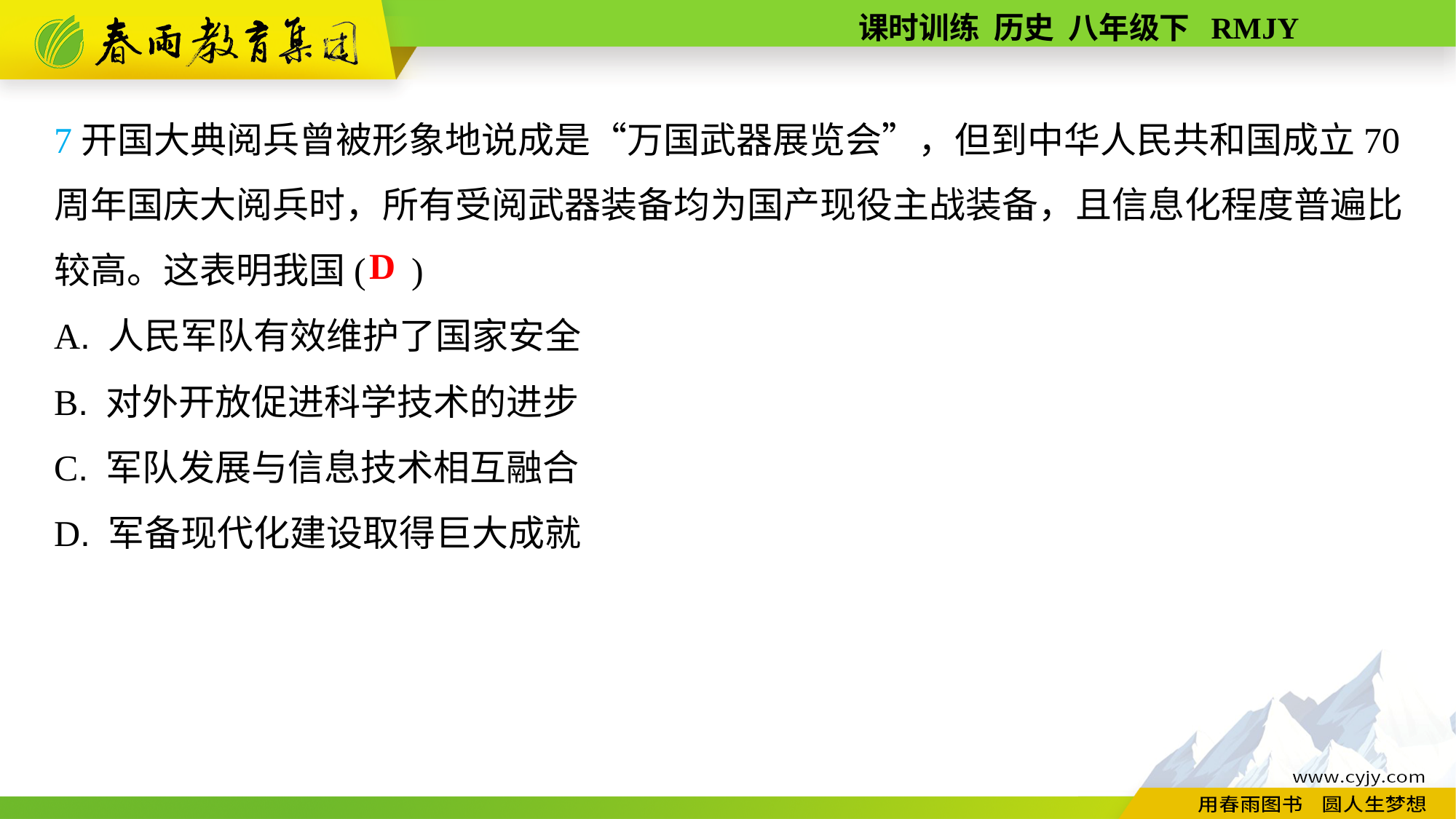

7开国大典阅兵曾被形象地说成是“万国武器展览会”，但到中华人民共和国成立70周年国庆大阅兵时，所有受阅武器装备均为国产现役主战装备，且信息化程度普遍比较高。这表明我国(     )
A. 人民军队有效维护了国家安全
B. 对外开放促进科学技术的进步
C. 军队发展与信息技术相互融合
D. 军备现代化建设取得巨大成就
D